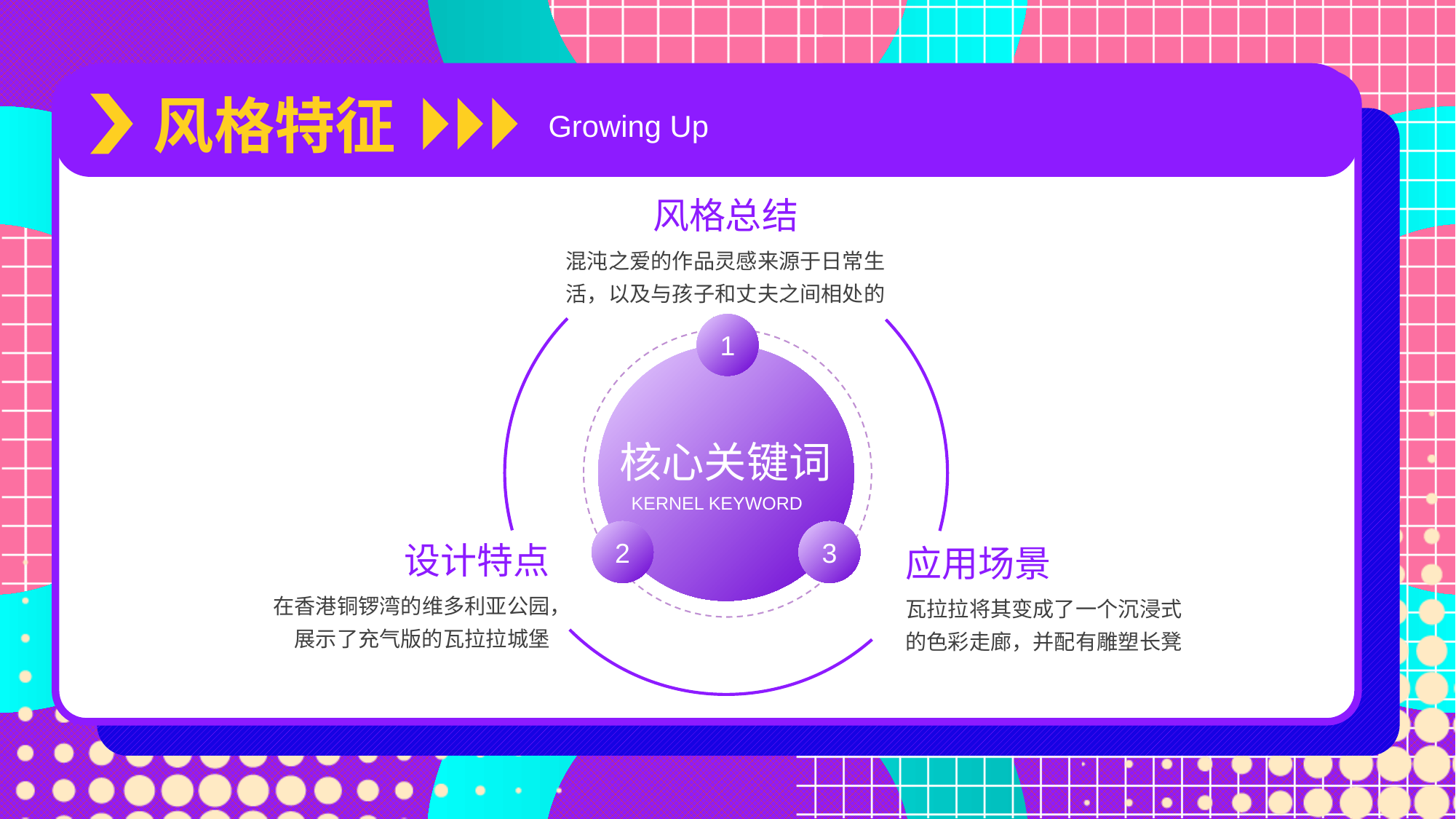

风格特征
Growing Up
风格总结
混沌之爱的作品灵感来源于日常生活，以及与孩子和丈夫之间相处的点滴

1

核心关键词
KERNEL KEYWORD
2
3
设计特点
应用场景
在香港铜锣湾的维多利亚公园，展示了充气版的瓦拉拉城堡
瓦拉拉将其变成了一个沉浸式的色彩走廊，并配有雕塑长凳